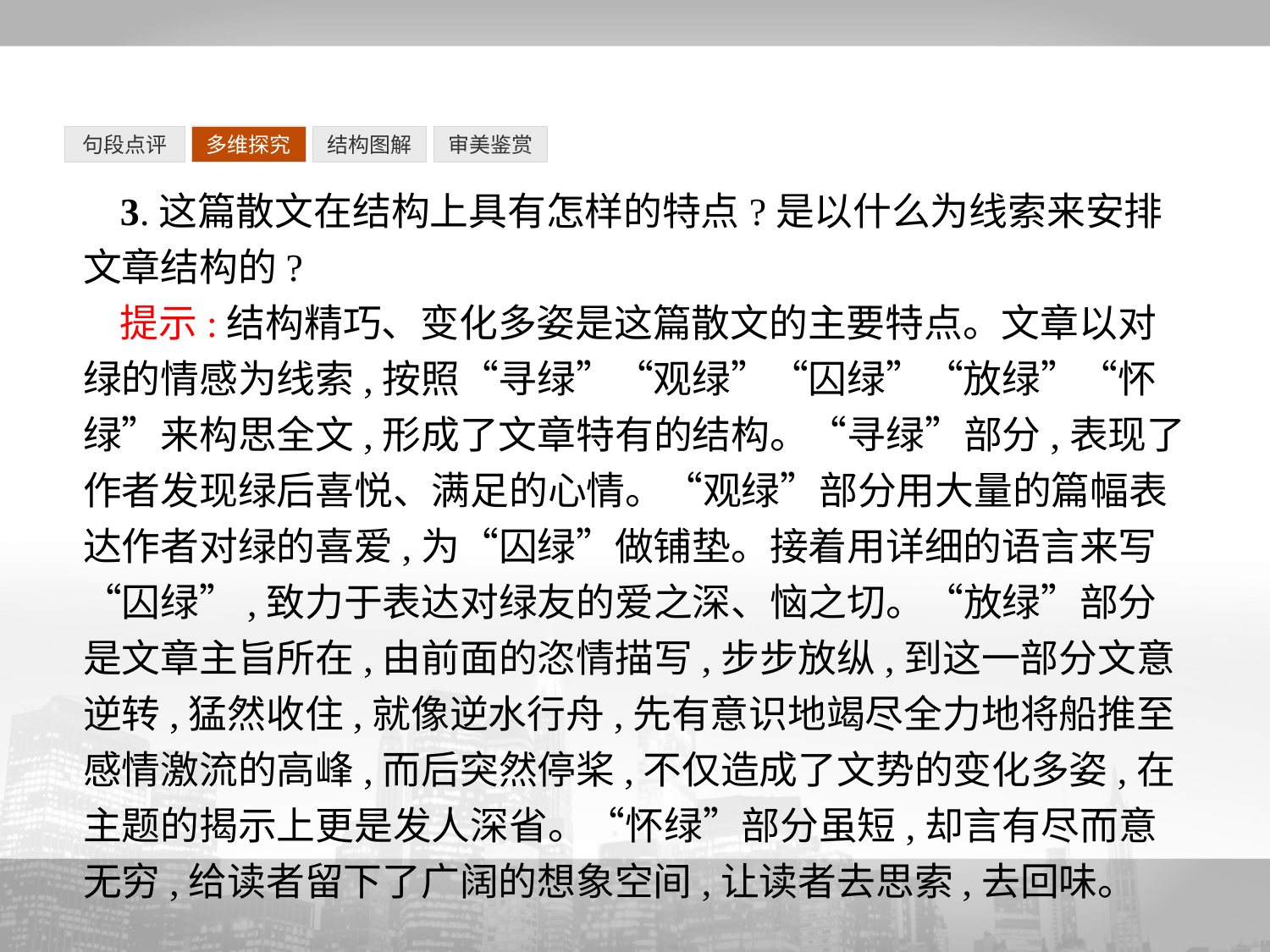

句段点评
多维探究
结构图解
审美鉴赏
3.这篇散文在结构上具有怎样的特点?是以什么为线索来安排文章结构的?
提示:结构精巧、变化多姿是这篇散文的主要特点。文章以对绿的情感为线索,按照“寻绿”“观绿”“囚绿”“放绿”“怀绿”来构思全文,形成了文章特有的结构。“寻绿”部分,表现了作者发现绿后喜悦、满足的心情。“观绿”部分用大量的篇幅表达作者对绿的喜爱,为“囚绿”做铺垫。接着用详细的语言来写“囚绿”,致力于表达对绿友的爱之深、恼之切。“放绿”部分是文章主旨所在,由前面的恣情描写,步步放纵,到这一部分文意逆转,猛然收住,就像逆水行舟,先有意识地竭尽全力地将船推至感情激流的高峰,而后突然停桨,不仅造成了文势的变化多姿,在主题的揭示上更是发人深省。“怀绿”部分虽短,却言有尽而意无穷,给读者留下了广阔的想象空间,让读者去思索,去回味。